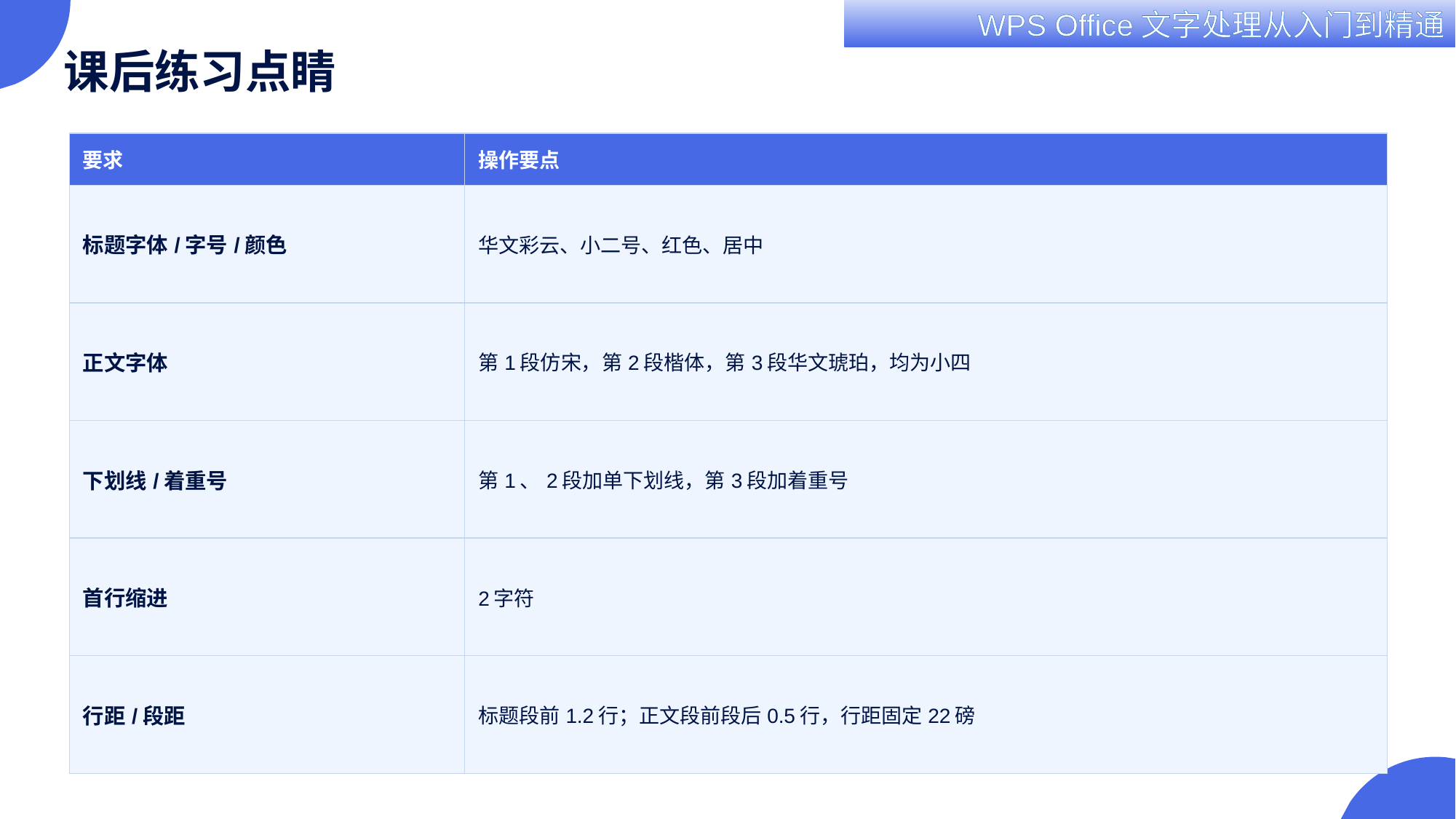

课后练习点睛
| 要求 | 操作要点 |
| --- | --- |
| 标题字体/字号/颜色 | 华文彩云、小二号、红色、居中 |
| 正文字体 | 第1段仿宋，第2段楷体，第3段华文琥珀，均为小四 |
| 下划线/着重号 | 第1、2段加单下划线，第3段加着重号 |
| 首行缩进 | 2字符 |
| 行距/段距 | 标题段前1.2行；正文段前段后0.5行，行距固定22磅 |